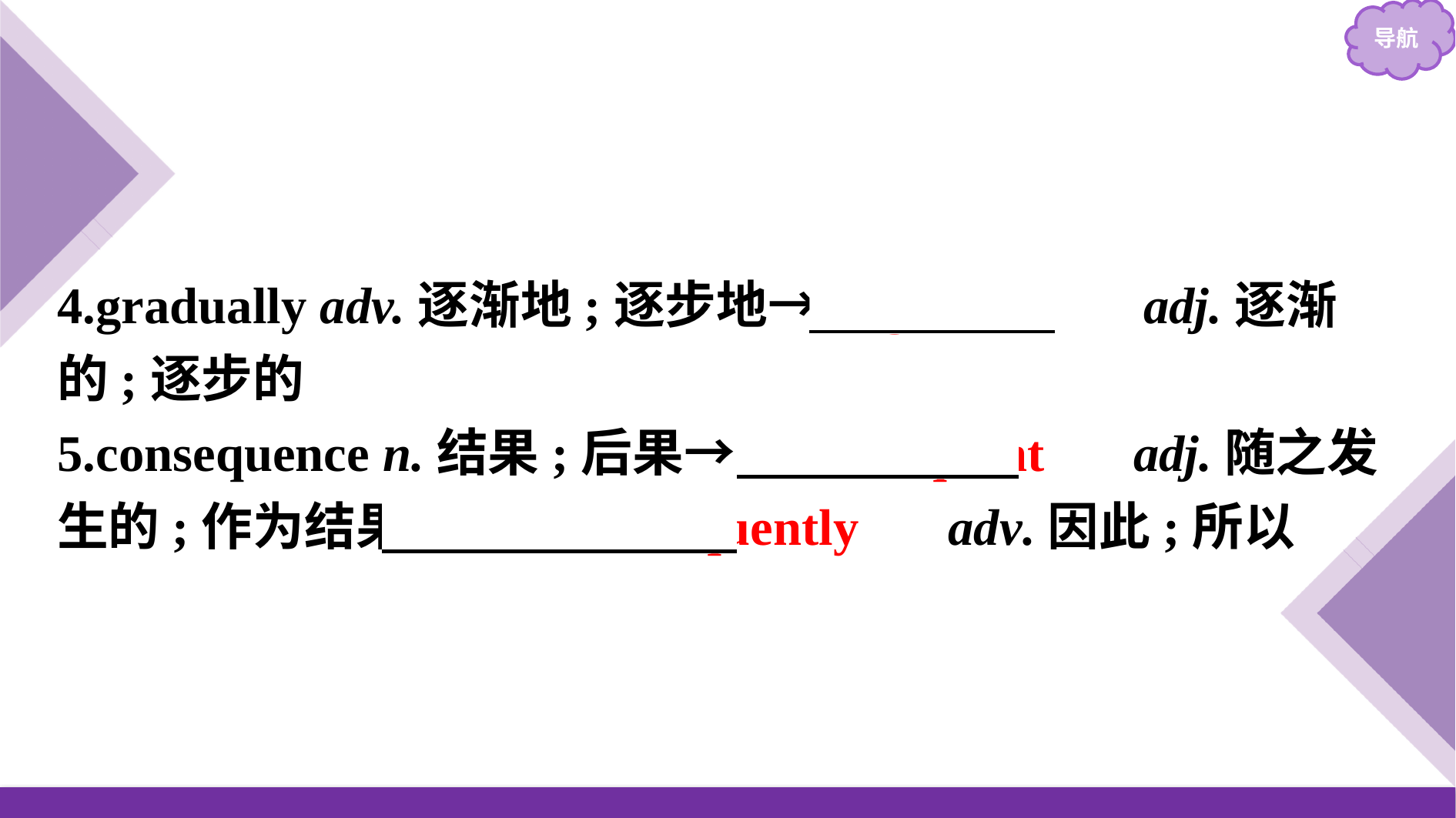

4.gradually adv.逐渐地;逐步地→　gradual　 adj.逐渐的;逐步的
5.consequence n.结果;后果→　consequent　 adj.随之发生的;作为结果的→　consequently　 adv.因此;所以